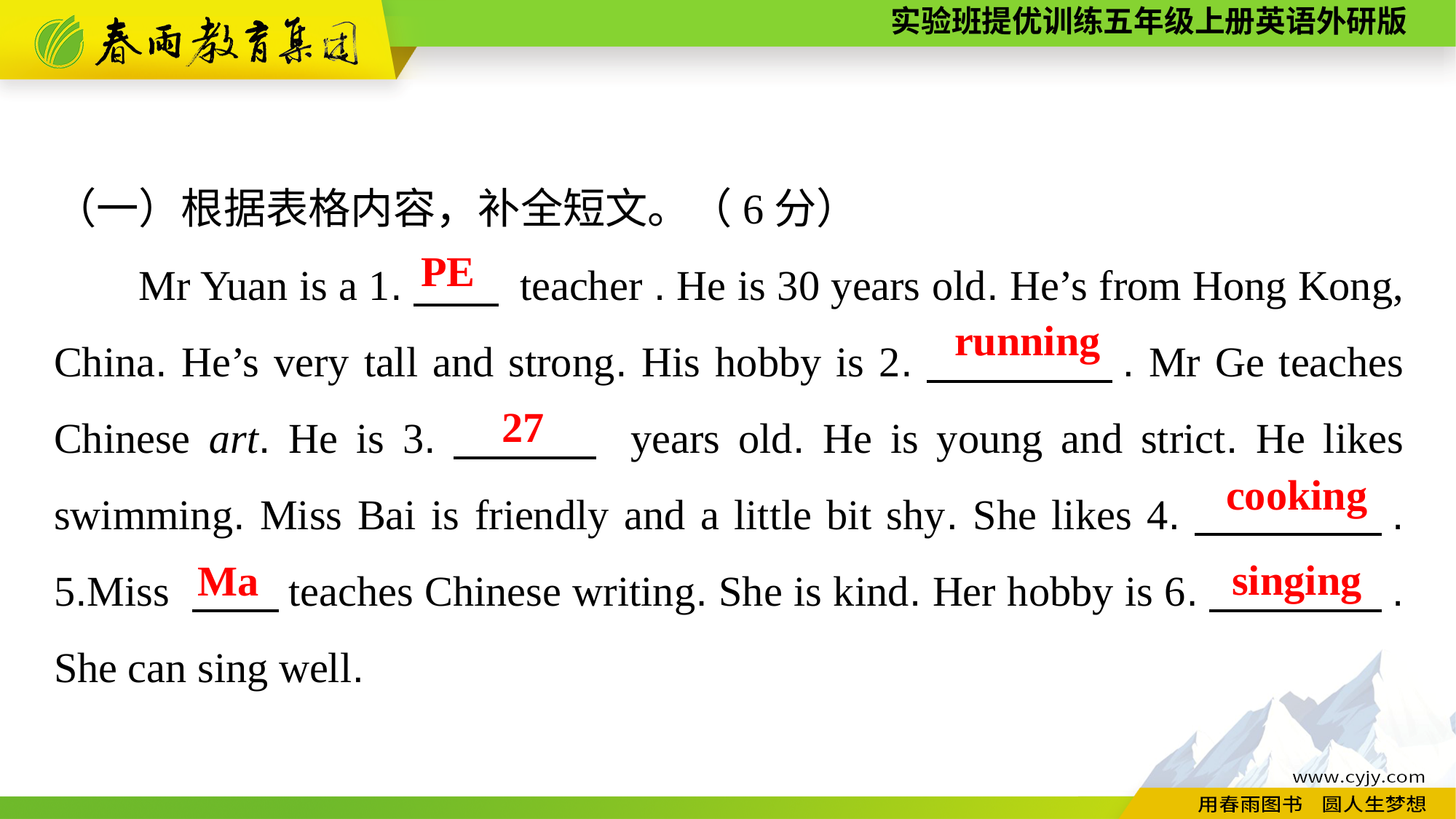

（一）根据表格内容，补全短文。（6分）
Mr Yuan is a 1.　　 teacher . He is 30 years old. He’s from Hong Kong, China. He’s very tall and strong. His hobby is 2.　　　　. Mr Ge teaches Chinese art. He is 3.　　　 years old. He is young and strict. He likes swimming. Miss Bai is friendly and a little bit shy. She likes 4.　　　　. 5.Miss 　　teaches Chinese writing. She is kind. Her hobby is 6.　　　　. She can sing well.
PE
running
27
cooking
singing
Ma